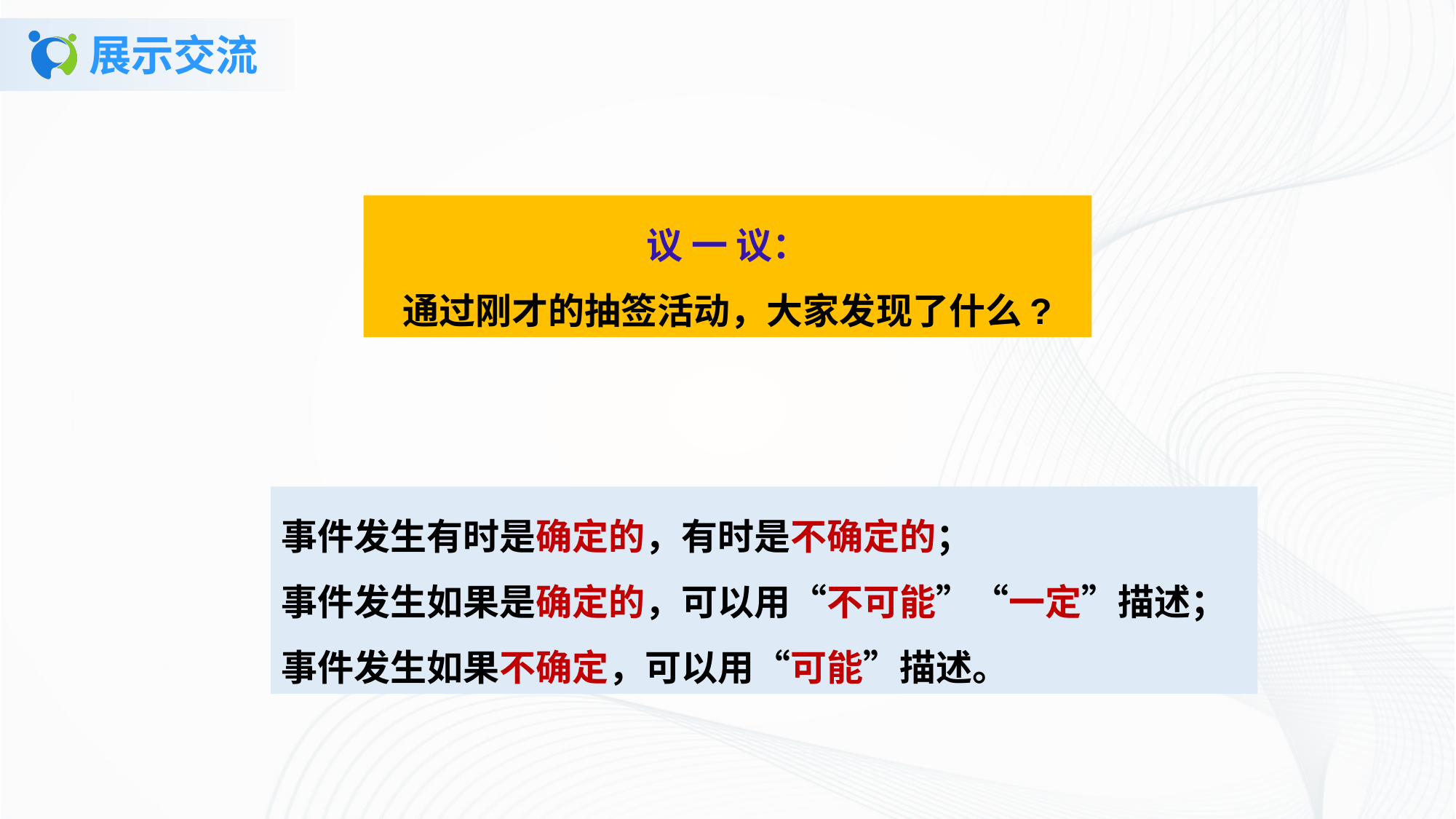

# 展示交流
议 一 议：
通过刚才的抽签活动，大家发现了什么?
事件发生有时是确定的，有时是不确定的；
事件发生如果是确定的，可以用“不可能”“一定”描述；
事件发生如果不确定，可以用“可能”描述。